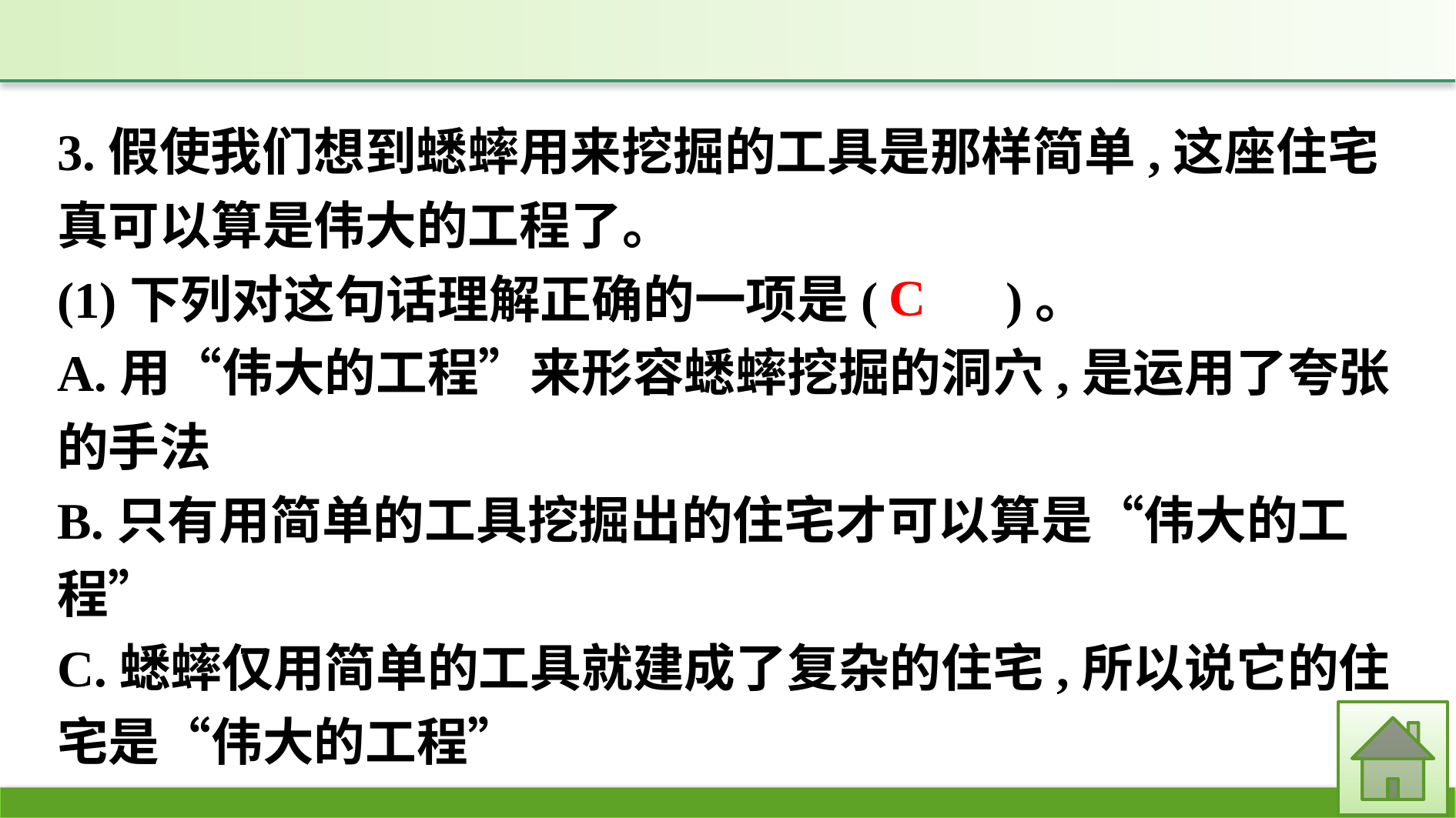

3.假使我们想到蟋蟀用来挖掘的工具是那样简单,这座住宅真可以算是伟大的工程了。
(1)下列对这句话理解正确的一项是(　　)。
A.用“伟大的工程”来形容蟋蟀挖掘的洞穴,是运用了夸张的手法
B.只有用简单的工具挖掘出的住宅才可以算是“伟大的工程”
C.蟋蟀仅用简单的工具就建成了复杂的住宅,所以说它的住宅是“伟大的工程”
C